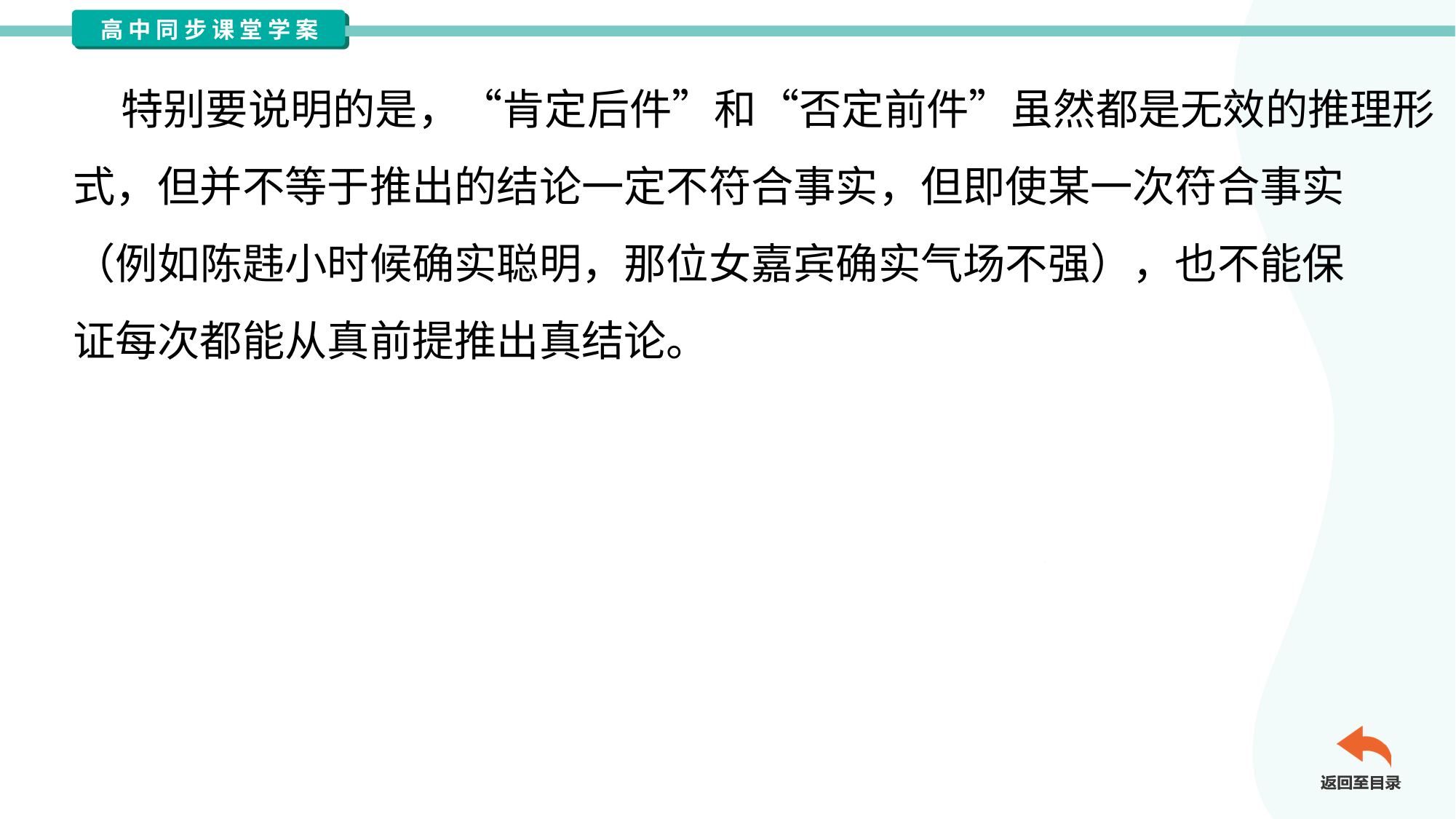

特别要说明的是，“肯定后件”和“否定前件”虽然都是无效的推理形
式，但并不等于推出的结论一定不符合事实，但即使某一次符合事实
（例如陈韪小时候确实聪明，那位女嘉宾确实气场不强），也不能保
证每次都能从真前提推出真结论。